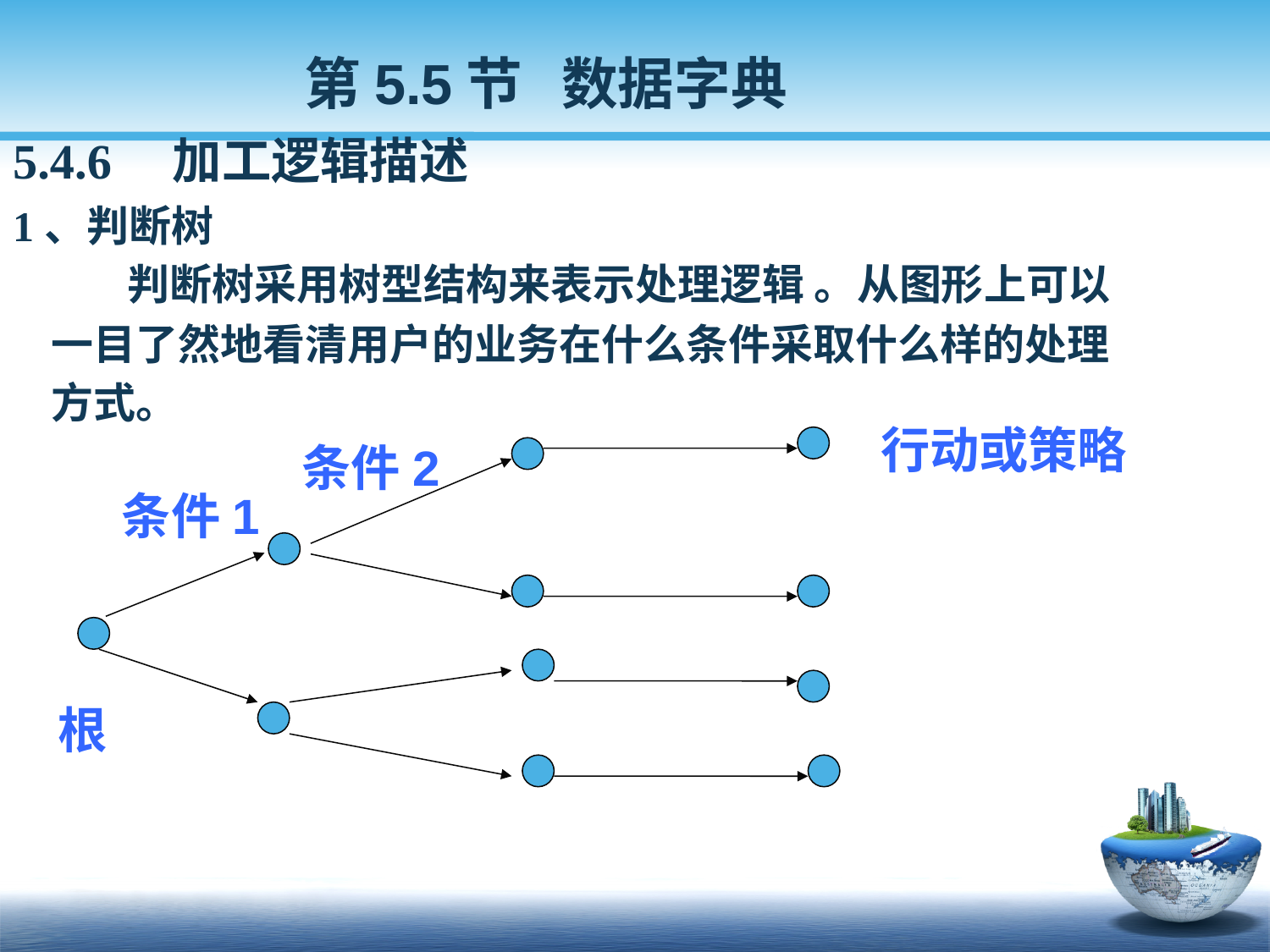

第5.5节   数据字典
5.4.6    加工逻辑描述
1、判断树
           判断树采用树型结构来表示处理逻辑 。从图形上可以
   一目了然地看清用户的业务在什么条件采取什么样的处理
   方式。
行动或策略

条件2

条件1

根